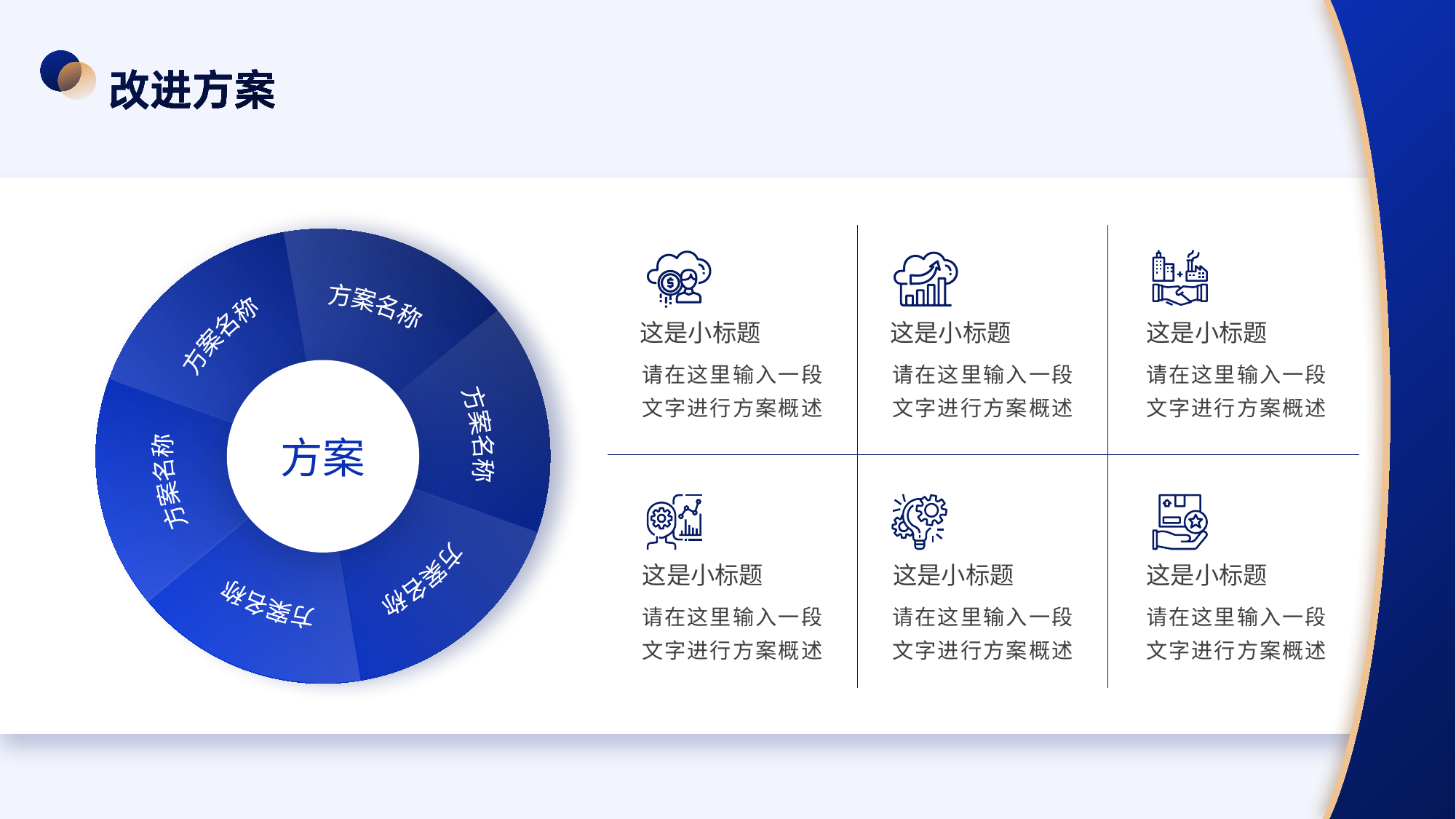

方案名称
方案名称
方案
方案名称
方案名称
方案名称
方案名称

这是小标题
请在这里输入一段文字进行方案概述

这是小标题
请在这里输入一段文字进行方案概述

这是小标题
请在这里输入一段文字进行方案概述

这是小标题
请在这里输入一段文字进行方案概述

这是小标题
请在这里输入一段文字进行方案概述

这是小标题
请在这里输入一段文字进行方案概述